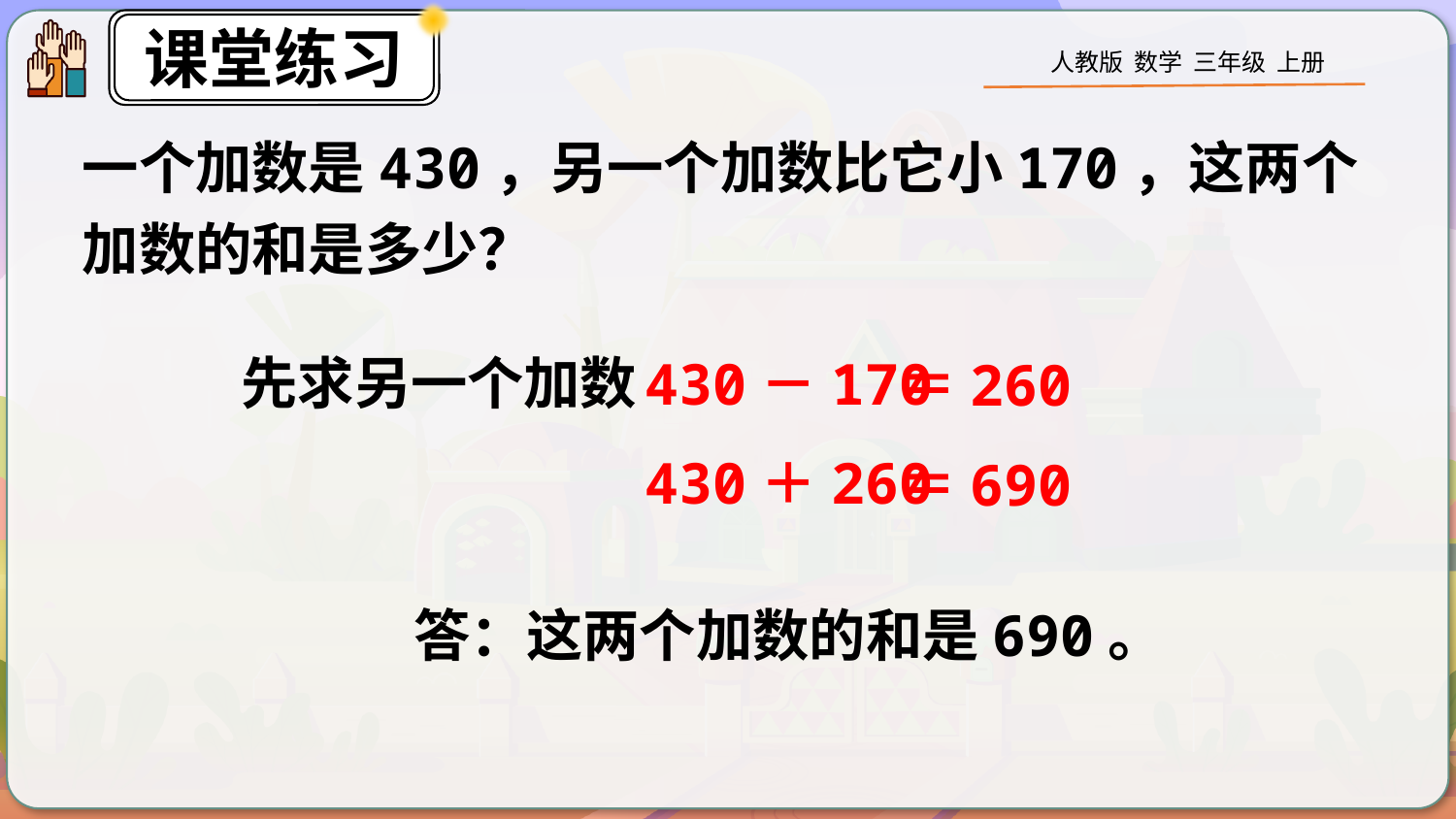

一个加数是430，另一个加数比它小170，这两个加数的和是多少？
先求另一个加数
430－170
＝260
430＋260
＝690
答：这两个加数的和是690。